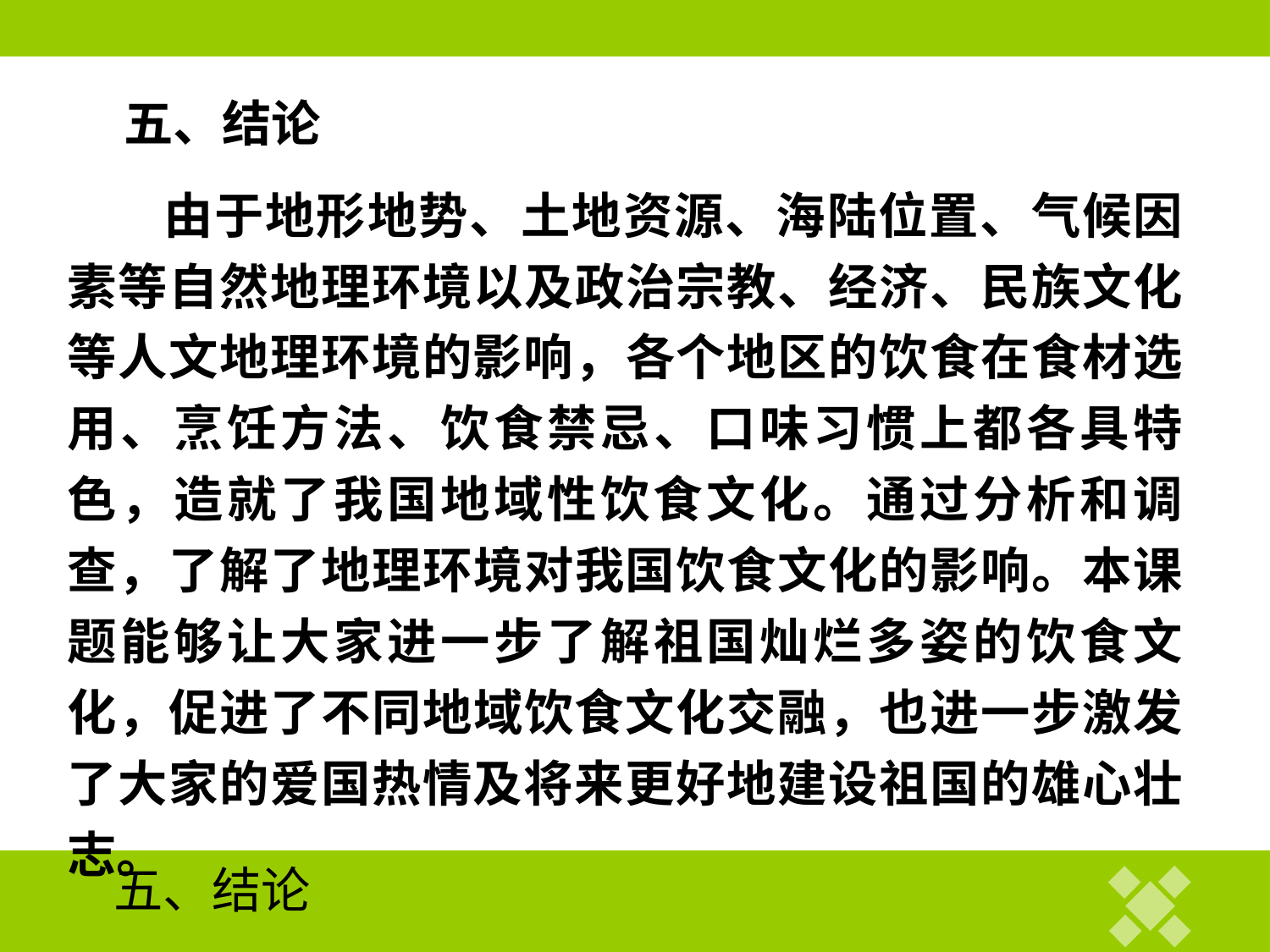

五、结论
  由于地形地势、土地资源、海陆位置、气候因素等自然地理环境以及政治宗教、经济、民族文化等人文地理环境的影响，各个地区的饮食在食材选用、烹饪方法、饮食禁忌、口味习惯上都各具特色，造就了我国地域性饮食文化。通过分析和调查，了解了地理环境对我国饮食文化的影响。本课题能够让大家进一步了解祖国灿烂多姿的饮食文化，促进了不同地域饮食文化交融，也进一步激发了大家的爱国热情及将来更好地建设祖国的雄心壮志。
五、结论